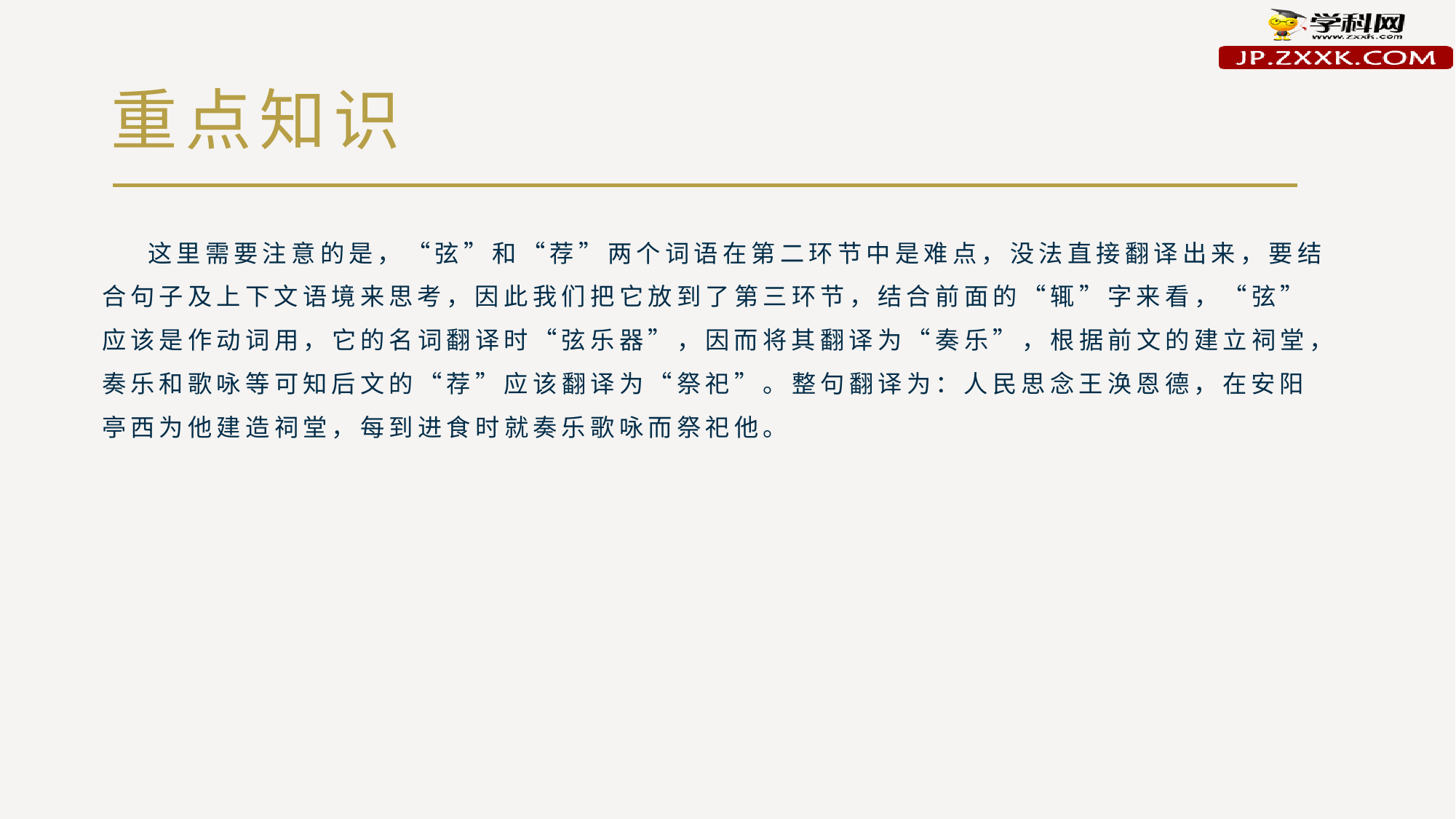

# 重点知识
    这里需要注意的是，“弦”和“荐”两个词语在第二环节中是难点，没法直接翻译出来，要结合句子及上下文语境来思考，因此我们把它放到了第三环节，结合前面的“辄”字来看，“弦”应该是作动词用，它的名词翻译时“弦乐器”，因而将其翻译为“奏乐”，根据前文的建立祠堂，奏乐和歌咏等可知后文的“荐”应该翻译为“祭祀”。整句翻译为：人民思念王涣恩德，在安阳亭西为他建造祠堂，每到进食时就奏乐歌咏而祭祀他。